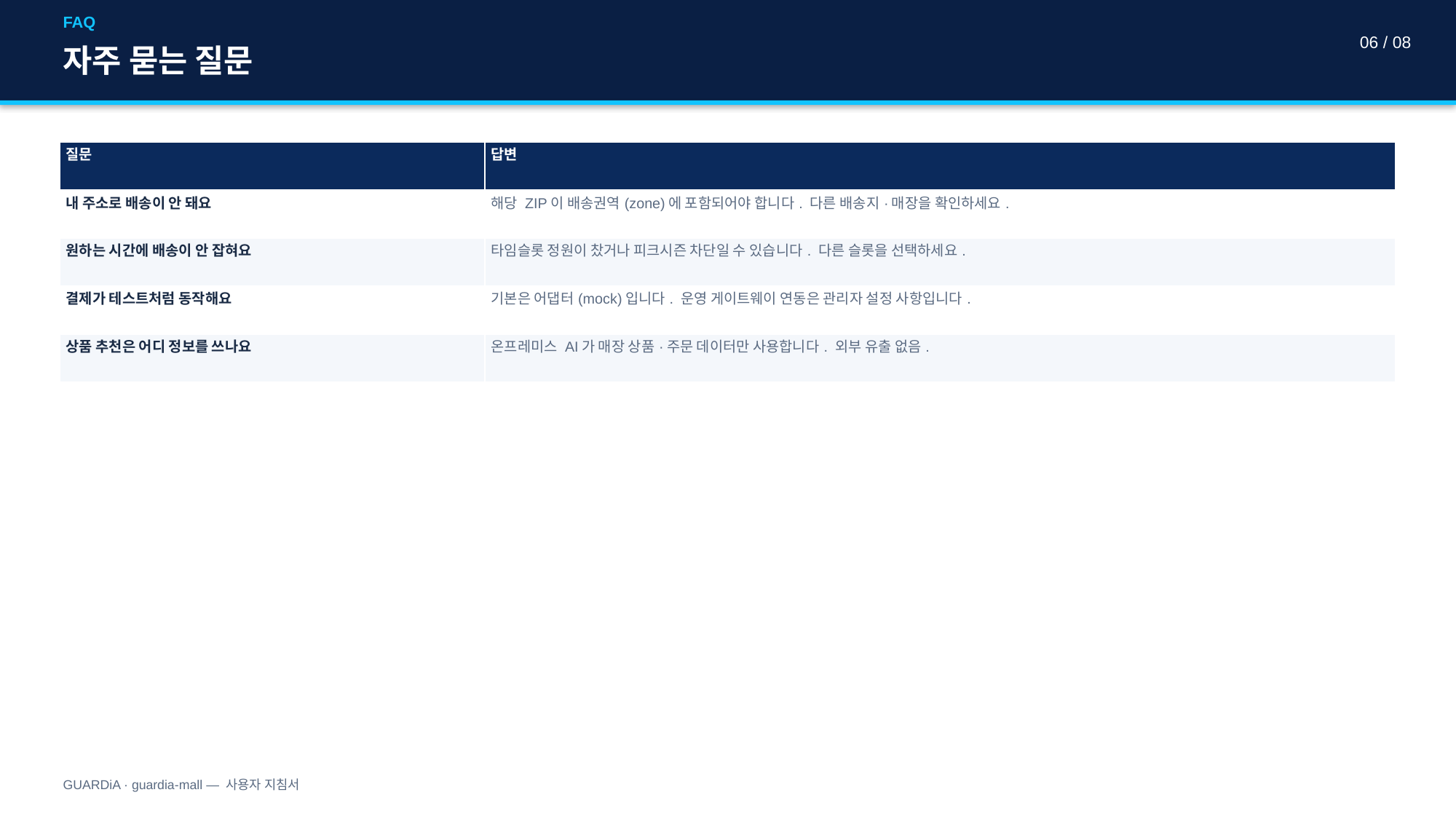

FAQ
06 / 08
자주 묻는 질문

| 질문 | 답변 |
| --- | --- |
| 내 주소로 배송이 안 돼요 | 해당 ZIP이 배송권역(zone)에 포함되어야 합니다. 다른 배송지·매장을 확인하세요. |
| 원하는 시간에 배송이 안 잡혀요 | 타임슬롯 정원이 찼거나 피크시즌 차단일 수 있습니다. 다른 슬롯을 선택하세요. |
| 결제가 테스트처럼 동작해요 | 기본은 어댑터(mock)입니다. 운영 게이트웨이 연동은 관리자 설정 사항입니다. |
| 상품 추천은 어디 정보를 쓰나요 | 온프레미스 AI가 매장 상품·주문 데이터만 사용합니다. 외부 유출 없음. |
GUARDiA · guardia-mall — 사용자 지침서